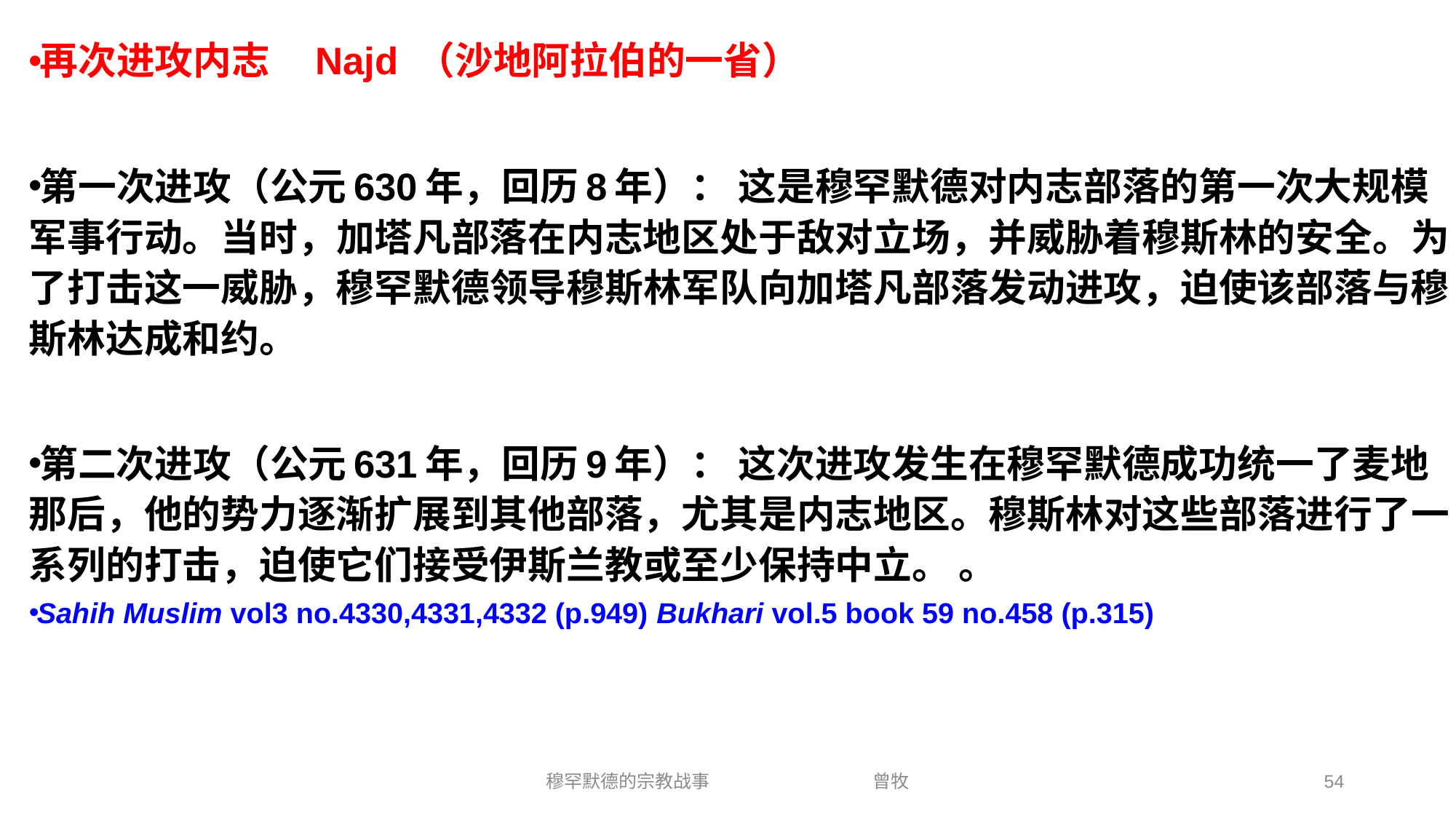

再次进攻内志　Najd （沙地阿拉伯的一省）

第一次进攻（公元630年，回历8年）： 这是穆罕默德对内志部落的第一次大规模军事行动。当时，加塔凡部落在内志地区处于敌对立场，并威胁着穆斯林的安全。为了打击这一威胁，穆罕默德领导穆斯林军队向加塔凡部落发动进攻，迫使该部落与穆斯林达成和约。

第二次进攻（公元631年，回历9年）： 这次进攻发生在穆罕默德成功统一了麦地那后，他的势力逐渐扩展到其他部落，尤其是内志地区。穆斯林对这些部落进行了一系列的打击，迫使它们接受伊斯兰教或至少保持中立。 。
Sahih Muslim vol3 no.4330,4331,4332 (p.949) Bukhari vol.5 book 59 no.458 (p.315)

穆罕默德的宗教战事                             曾牧
54